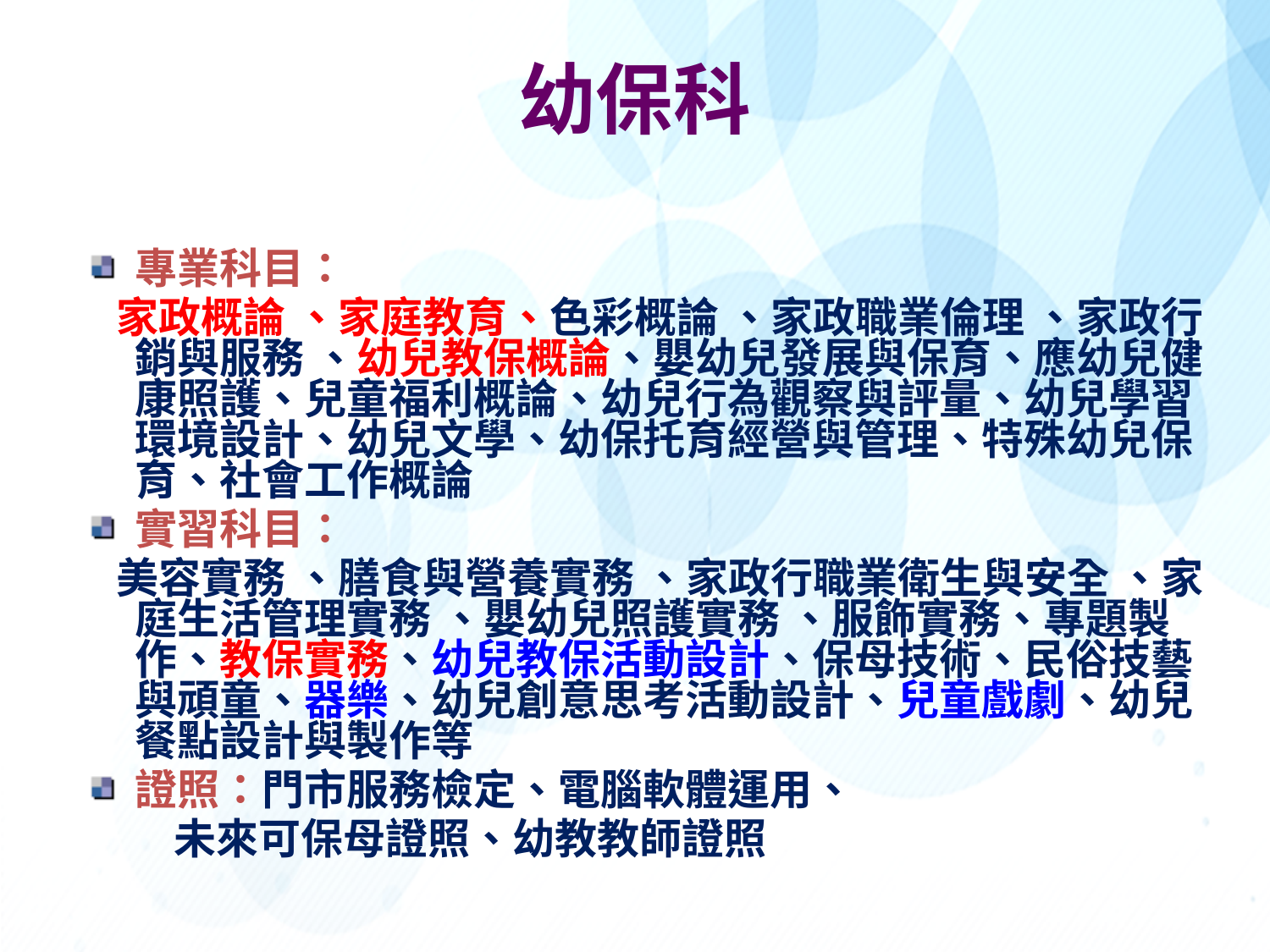

# 幼保科

專業科目：
  家政概論 、家庭教育、色彩概論 、家政職業倫理 、家政行銷與服務 、幼兒教保概論、嬰幼兒發展與保育、應幼兒健康照護、兒童福利概論、幼兒行為觀察與評量、幼兒學習環境設計、幼兒文學、幼保托育經營與管理、特殊幼兒保育、社會工作概論
實習科目：
  美容實務 、膳食與營養實務 、家政行職業衛生與安全 、家庭生活管理實務 、嬰幼兒照護實務 、服飾實務、專題製作、教保實務、幼兒教保活動設計、保母技術、民俗技藝與頑童、器樂、幼兒創意思考活動設計、兒童戲劇、幼兒餐點設計與製作等
證照：門市服務檢定、電腦軟體運用、
        未來可保母證照、幼教教師證照